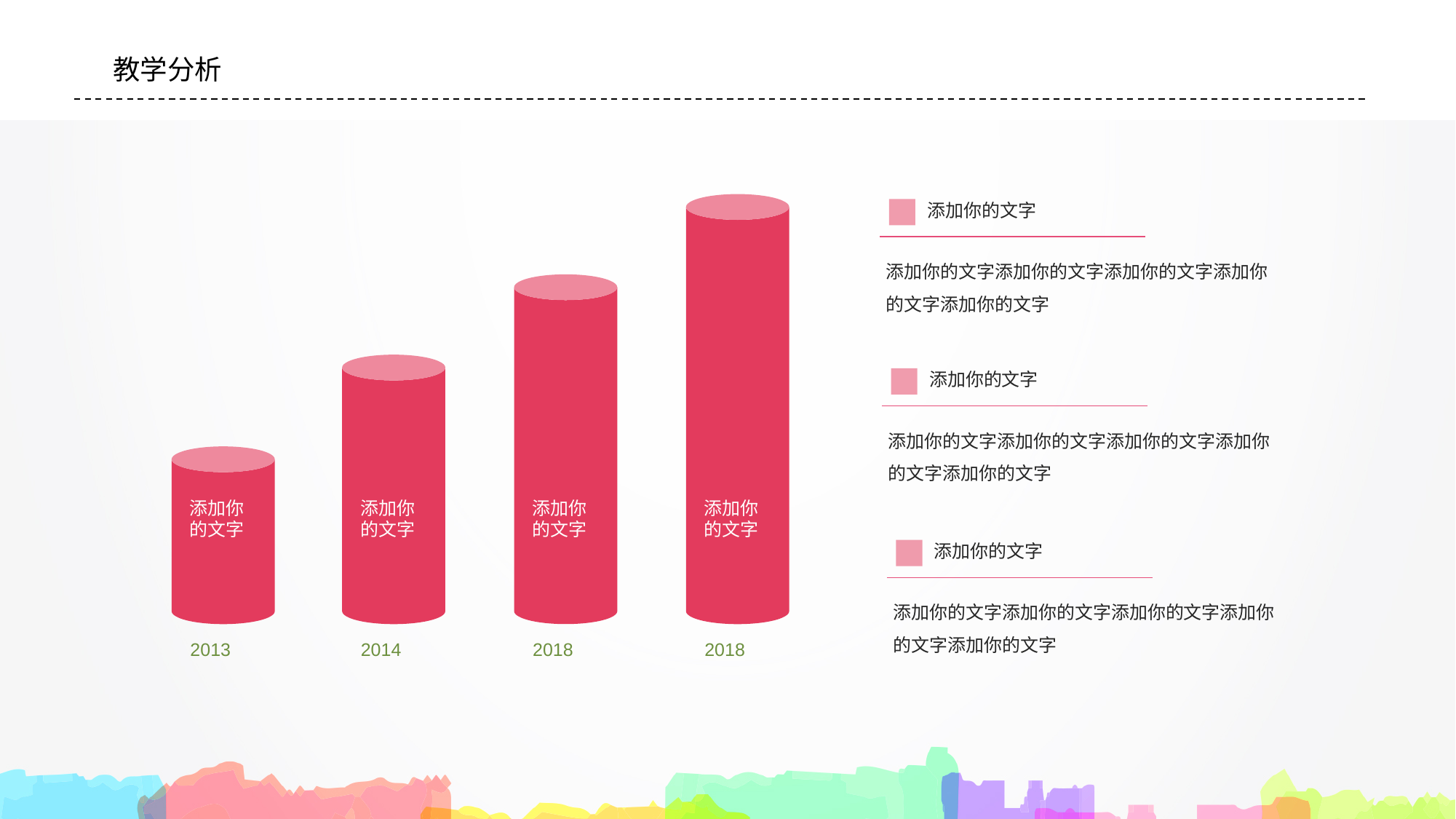

#
教学分析
添加你的文字

添加你的文字添加你的文字添加你的文字添加你的文字添加你的文字

添加你的文字

添加你的文字添加你的文字添加你的文字添加你的文字添加你的文字

添加你的文字
添加你的文字
添加你的文字
添加你的文字
添加你的文字

添加你的文字添加你的文字添加你的文字添加你的文字添加你的文字
2013
2014
2018
2018